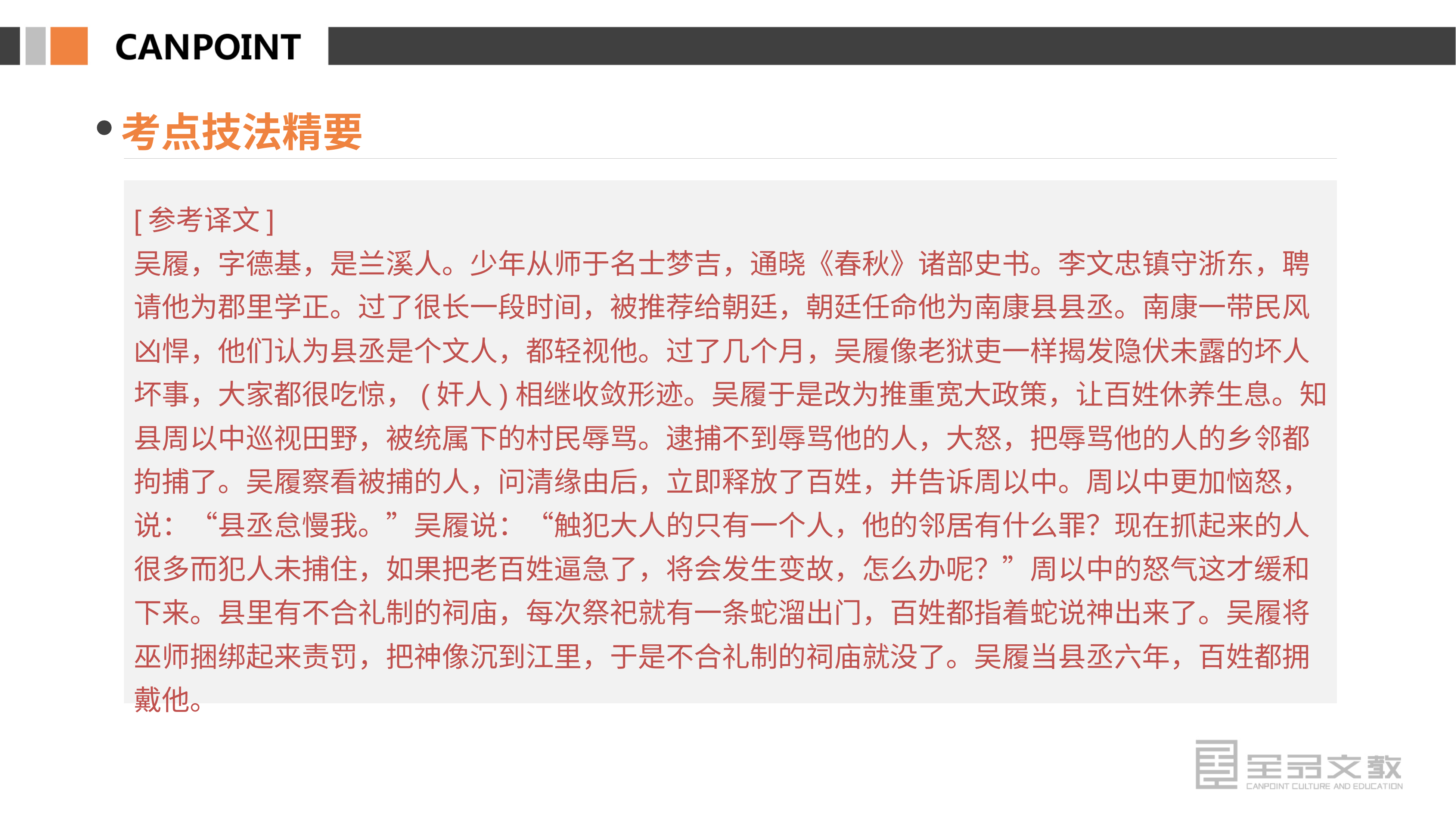

考点技法精要

[参考译文]
吴履，字德基，是兰溪人。少年从师于名士梦吉，通晓《春秋》诸部史书。李文忠镇守浙东，聘请他为郡里学正。过了很长一段时间，被推荐给朝廷，朝廷任命他为南康县县丞。南康一带民风凶悍，他们认为县丞是个文人，都轻视他。过了几个月，吴履像老狱吏一样揭发隐伏未露的坏人坏事，大家都很吃惊，(奸人)相继收敛形迹。吴履于是改为推重宽大政策，让百姓休养生息。知县周以中巡视田野，被统属下的村民辱骂。逮捕不到辱骂他的人，大怒，把辱骂他的人的乡邻都拘捕了。吴履察看被捕的人，问清缘由后，立即释放了百姓，并告诉周以中。周以中更加恼怒，说：“县丞怠慢我。”吴履说：“触犯大人的只有一个人，他的邻居有什么罪？现在抓起来的人很多而犯人未捕住，如果把老百姓逼急了，将会发生变故，怎么办呢？”周以中的怒气这才缓和下来。县里有不合礼制的祠庙，每次祭祀就有一条蛇溜出门，百姓都指着蛇说神出来了。吴履将巫师捆绑起来责罚，把神像沉到江里，于是不合礼制的祠庙就没了。吴履当县丞六年，百姓都拥戴他。